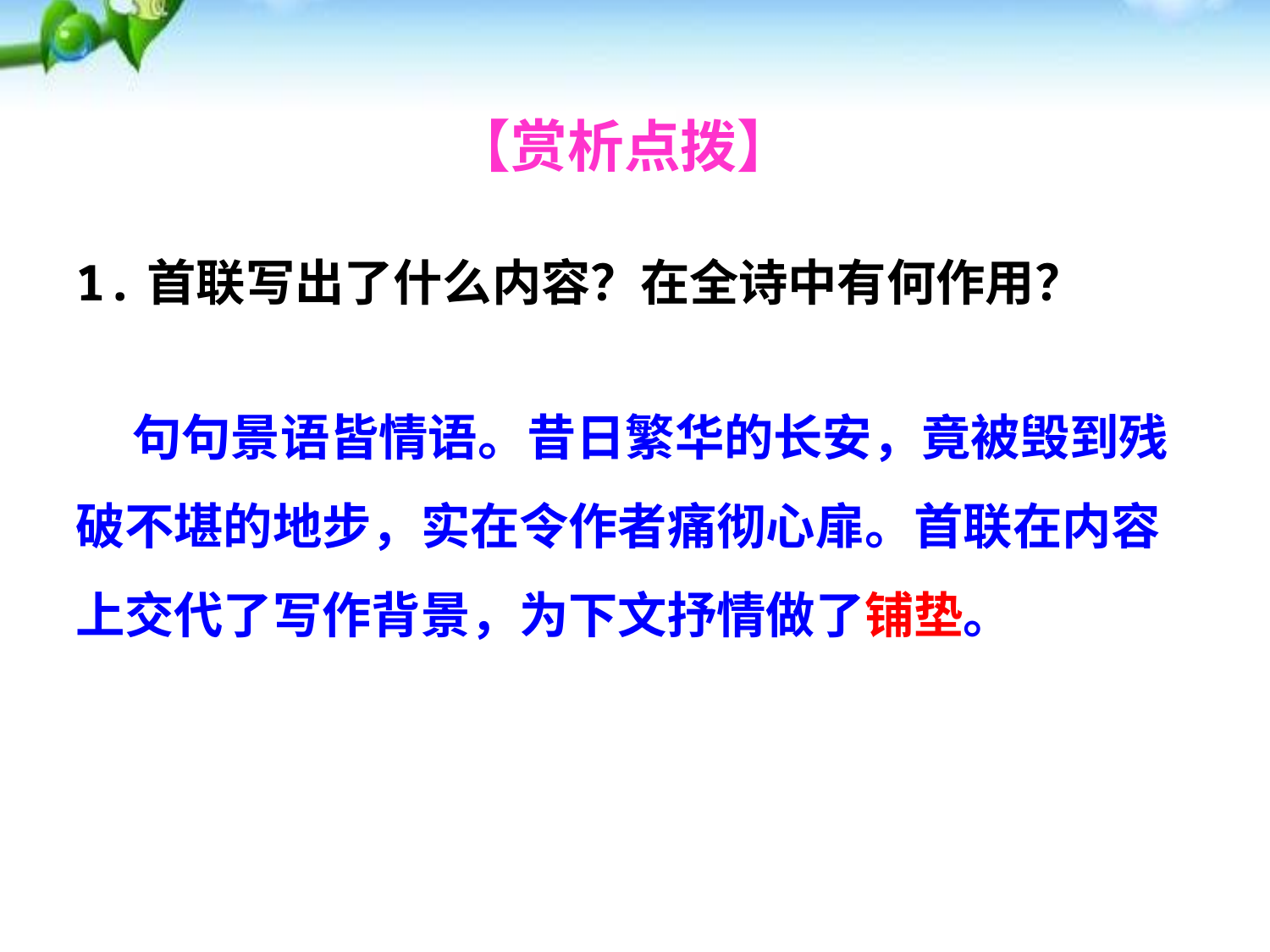

【赏析点拨】
1.首联写出了什么内容？在全诗中有何作用？
    句句景语皆情语。昔日繁华的长安，竟被毁到残破不堪的地步，实在令作者痛彻心扉。首联在内容上交代了写作背景，为下文抒情做了铺垫。